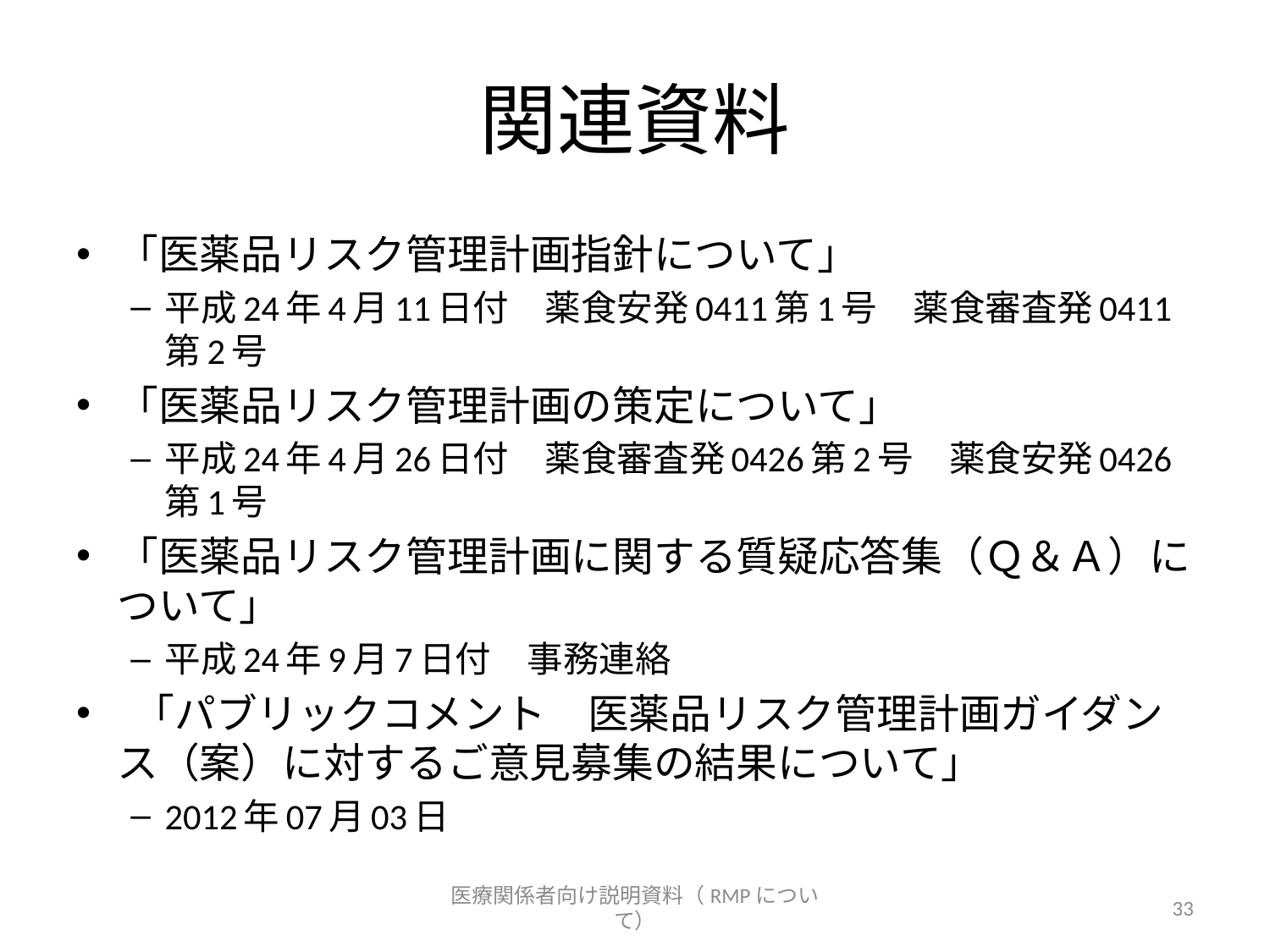

# 関連資料
「医薬品リスク管理計画指針について」
平成24年4月11日付　薬食安発0411第1号　薬食審査発0411第2号
「医薬品リスク管理計画の策定について」
平成24年4月26日付　薬食審査発0426第2号　薬食安発0426第1号
「医薬品リスク管理計画に関する質疑応答集（Ｑ＆Ａ）について」
平成24年9月7日付　事務連絡
 「パブリックコメント　医薬品リスク管理計画ガイダンス（案）に対するご意見募集の結果について」
2012年07月03日
医療関係者向け説明資料（RMPについて）
33